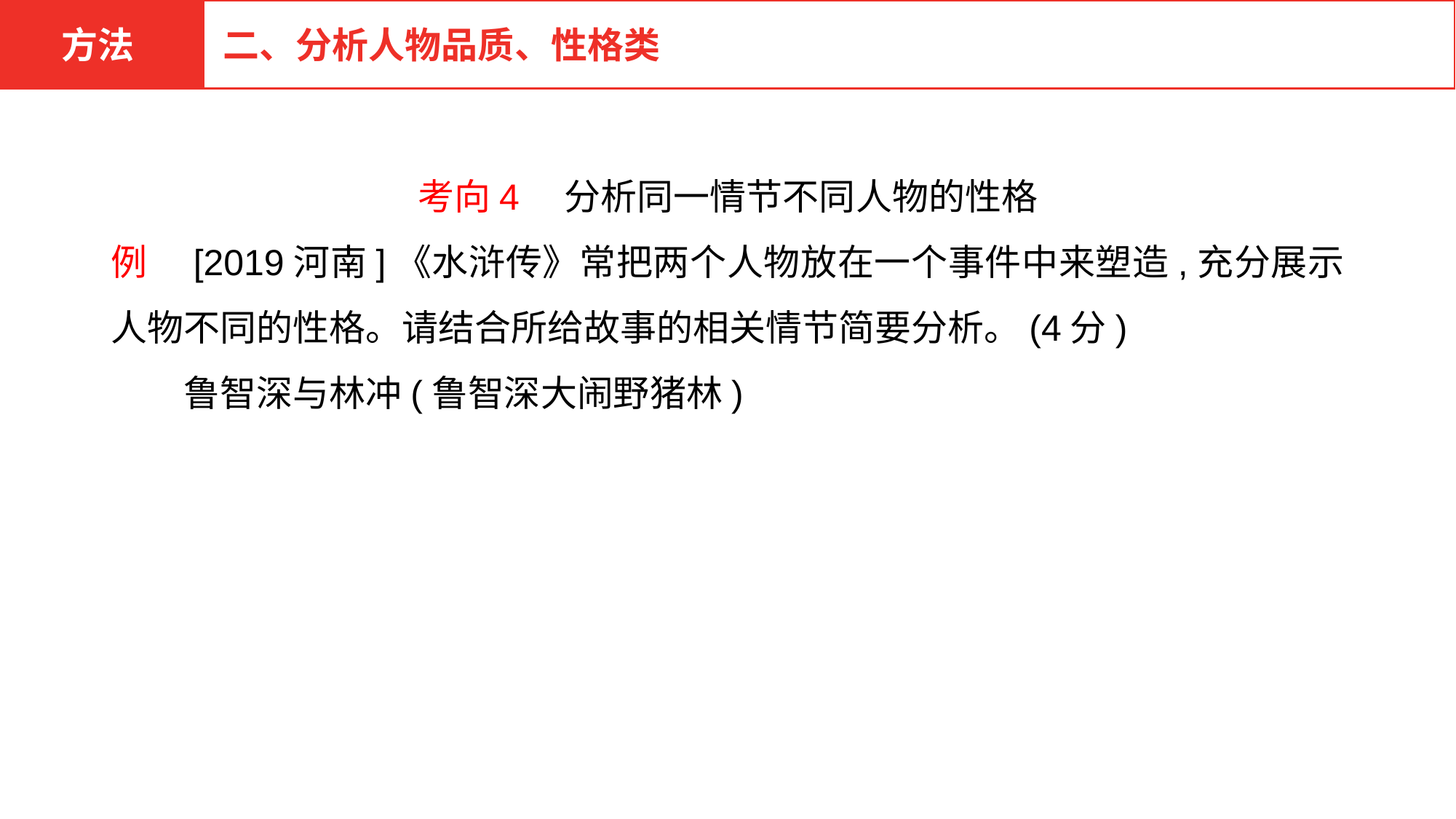

方法
二、分析人物品质、性格类
考向4　分析同一情节不同人物的性格
例　[2019河南]《水浒传》常把两个人物放在一个事件中来塑造,充分展示人物不同的性格。请结合所给故事的相关情节简要分析。(4分)
　　鲁智深与林冲(鲁智深大闹野猪林)